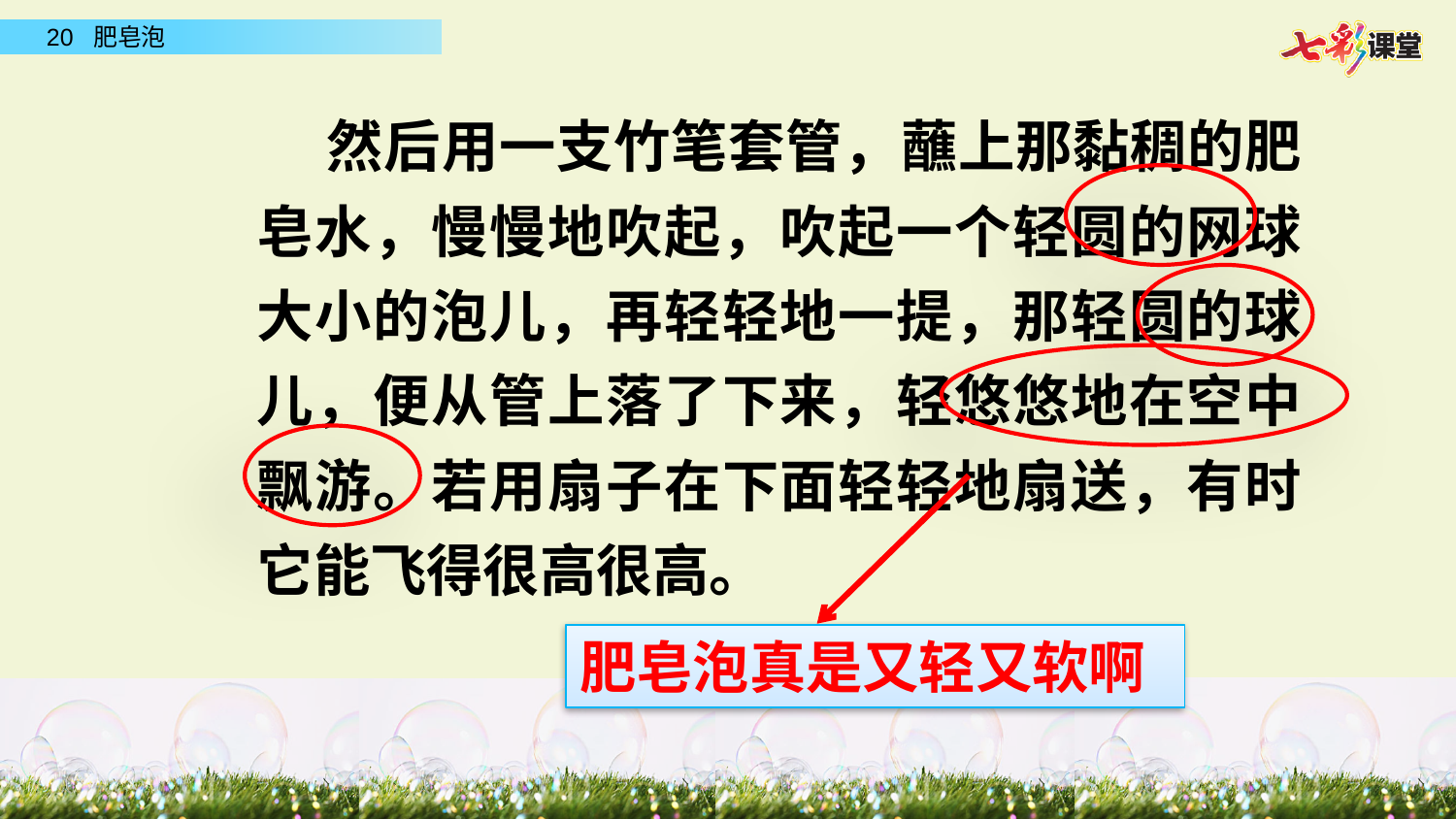

然后用一支竹笔套管，蘸上那黏稠的肥皂水，慢慢地吹起，吹起一个轻圆的网球大小的泡儿，再轻轻地一提，那轻圆的球儿，便从管上落了下来，轻悠悠地在空中飘游。若用扇子在下面轻轻地扇送，有时它能飞得很高很高。

肥皂泡真是又轻又软啊